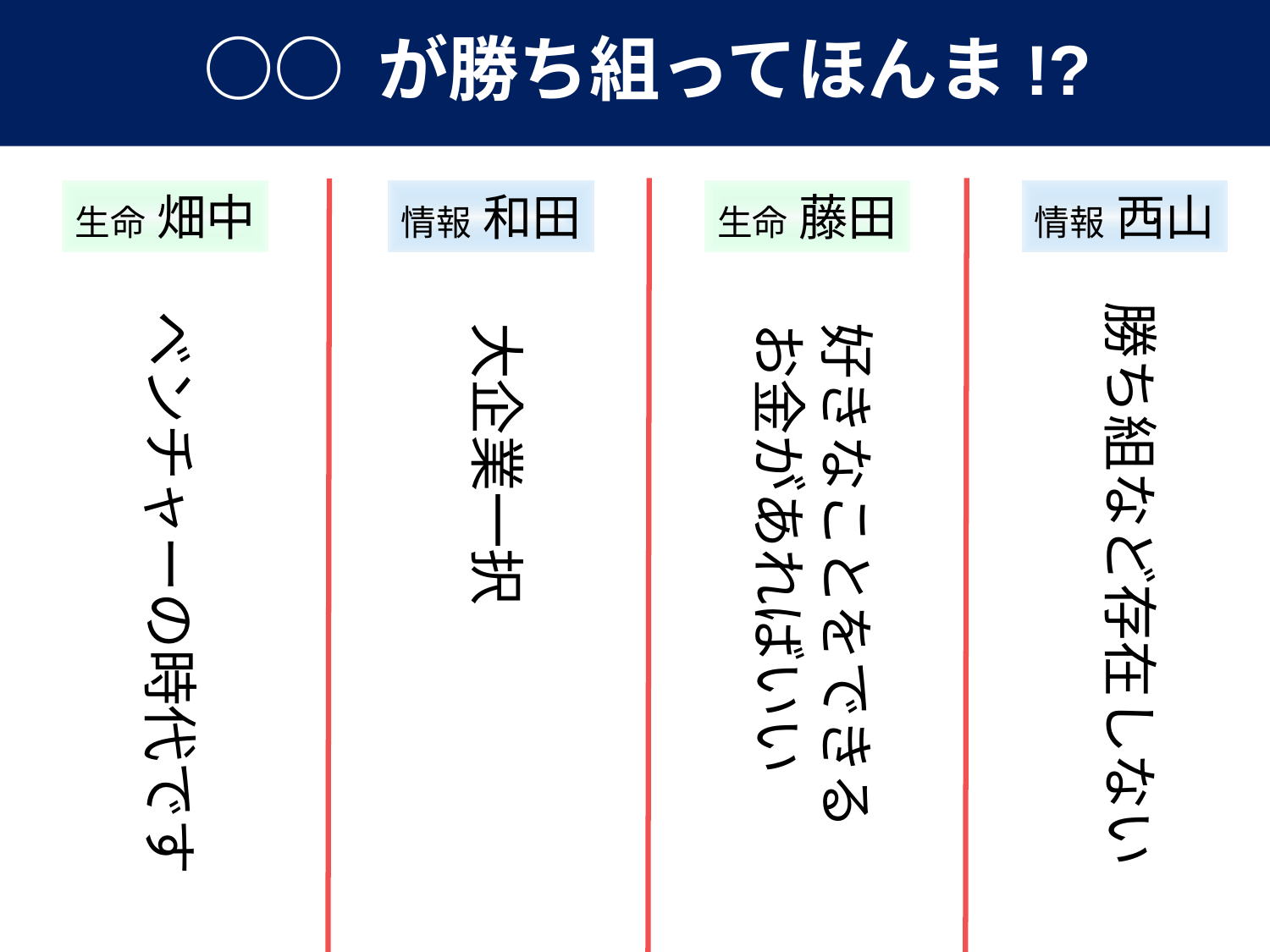

○○ が勝ち組ってほんま!?
生命 畑中
情報 和田
生命 藤田
情報 西山
勝ち組など存在しない
ベンチャーの時代です
大企業一択
好きなことをできる
お金があればいい